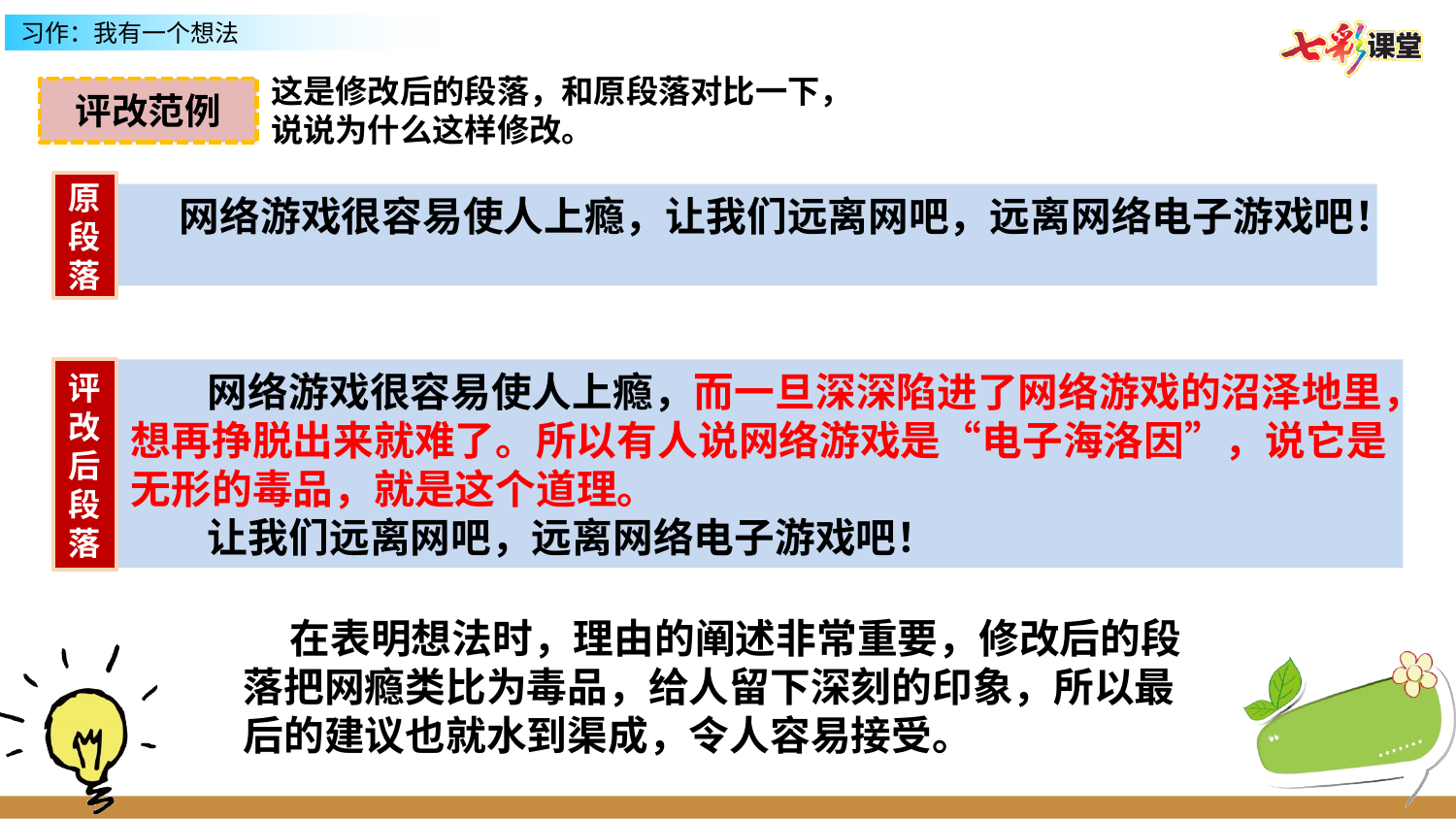

这是修改后的段落，和原段落对比一下，
说说为什么这样修改。
评改范例
原段落
网络游戏很容易使人上瘾，让我们远离网吧，远离网络电子游戏吧！

评改后段落
  网络游戏很容易使人上瘾，而一旦深深陷进了网络游戏的沼泽地里，想再挣脱出来就难了。所以有人说网络游戏是“电子海洛因”，说它是无形的毒品，就是这个道理。
  让我们远离网吧，远离网络电子游戏吧！
    在表明想法时，理由的阐述非常重要，修改后的段落把网瘾类比为毒品，给人留下深刻的印象，所以最后的建议也就水到渠成，令人容易接受。